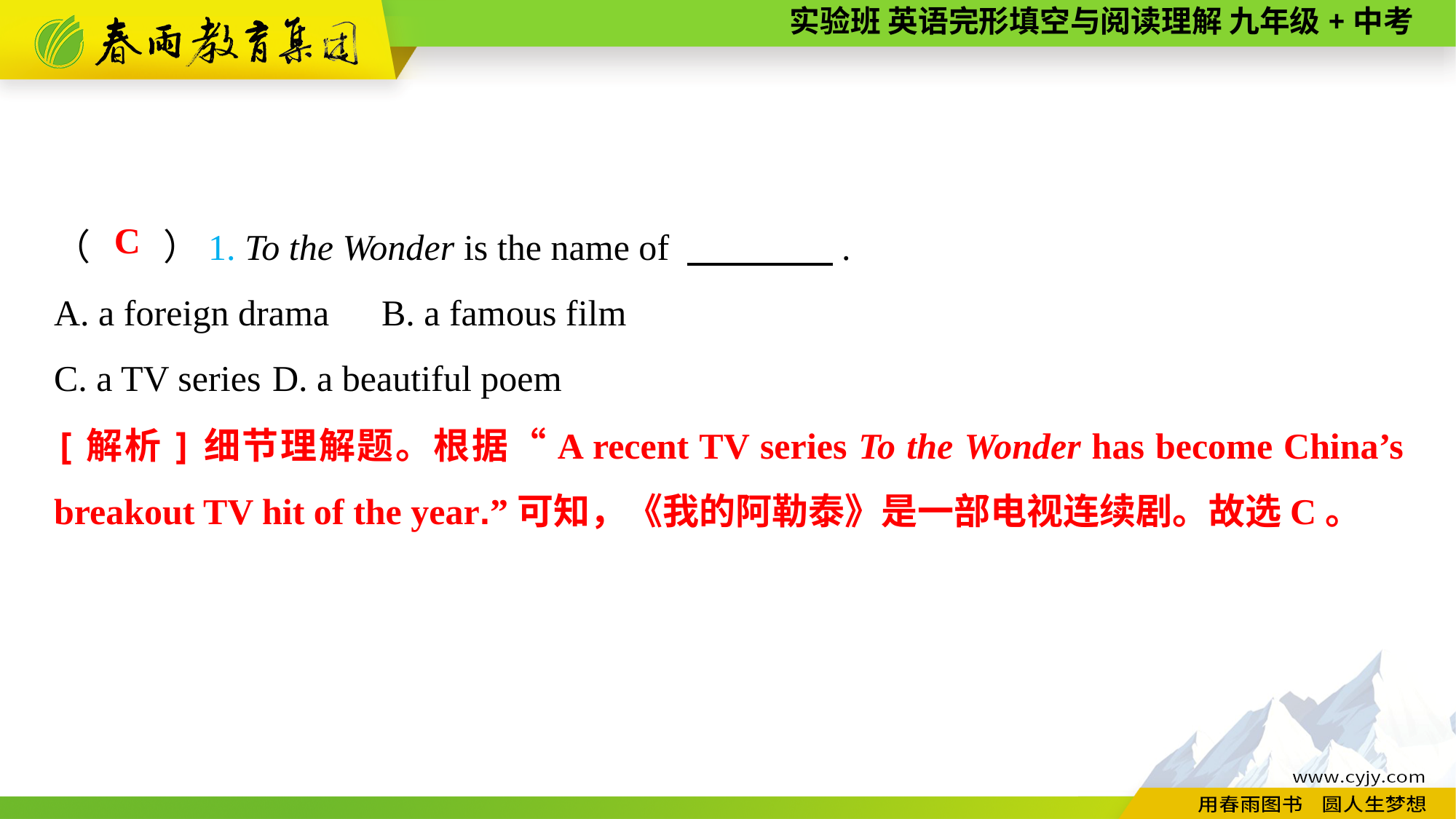

（　　）1. To the Wonder is the name of 　　　　.
A. a foreign drama	B. a famous film
C. a TV series	D. a beautiful poem
C
[解析]细节理解题。根据“A recent TV series To the Wonder has become China’s breakout TV hit of the year.”可知，《我的阿勒泰》是一部电视连续剧。故选C。